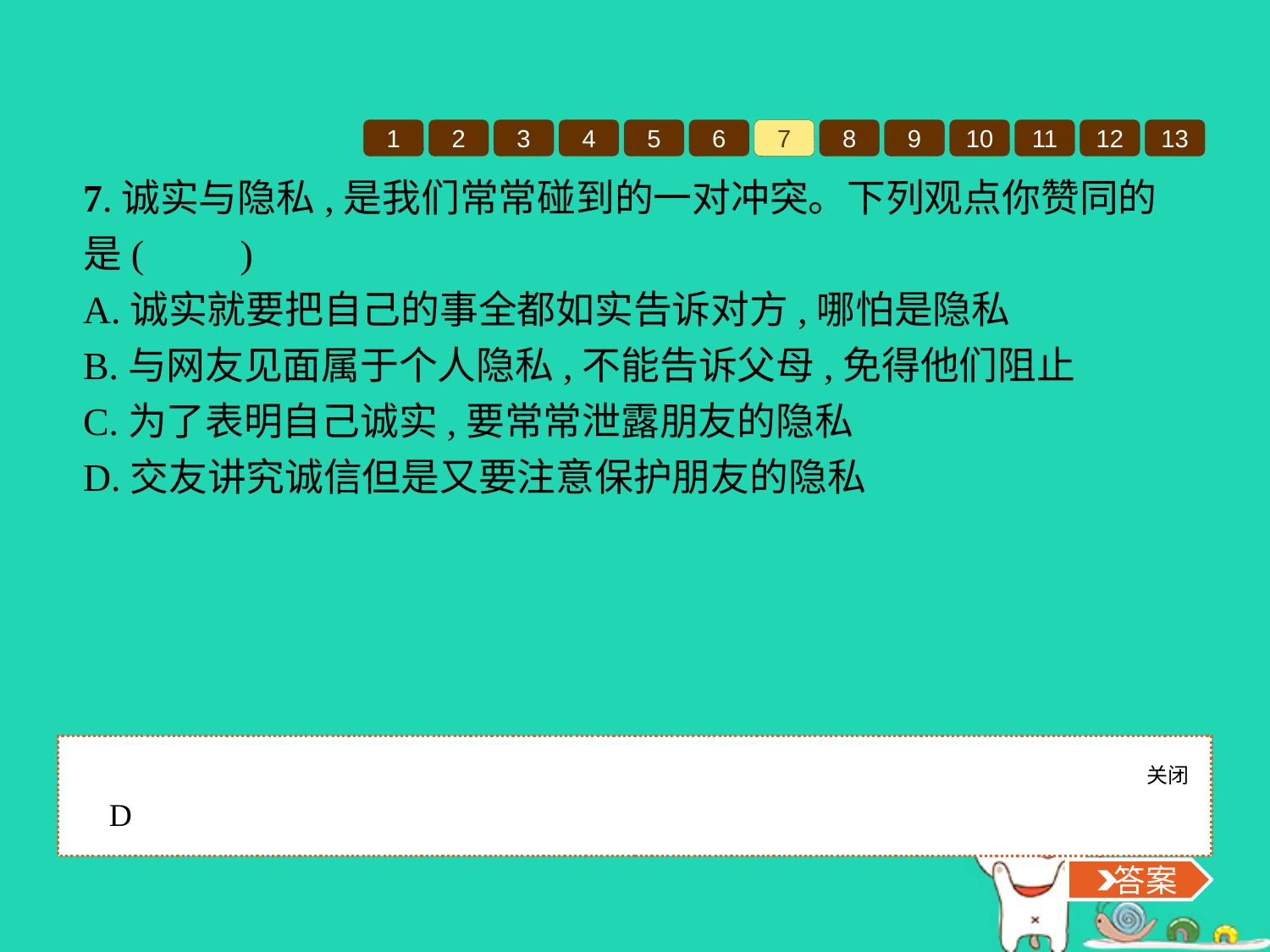

1
2
3
4
5
6
7
8
9
10
11
12
13
7.诚实与隐私,是我们常常碰到的一对冲突。下列观点你赞同的是(　　)
A.诚实就要把自己的事全都如实告诉对方,哪怕是隐私
B.与网友见面属于个人隐私,不能告诉父母,免得他们阻止
C.为了表明自己诚实,要常常泄露朋友的隐私
D.交友讲究诚信但是又要注意保护朋友的隐私

关闭
  答案

D
  答案